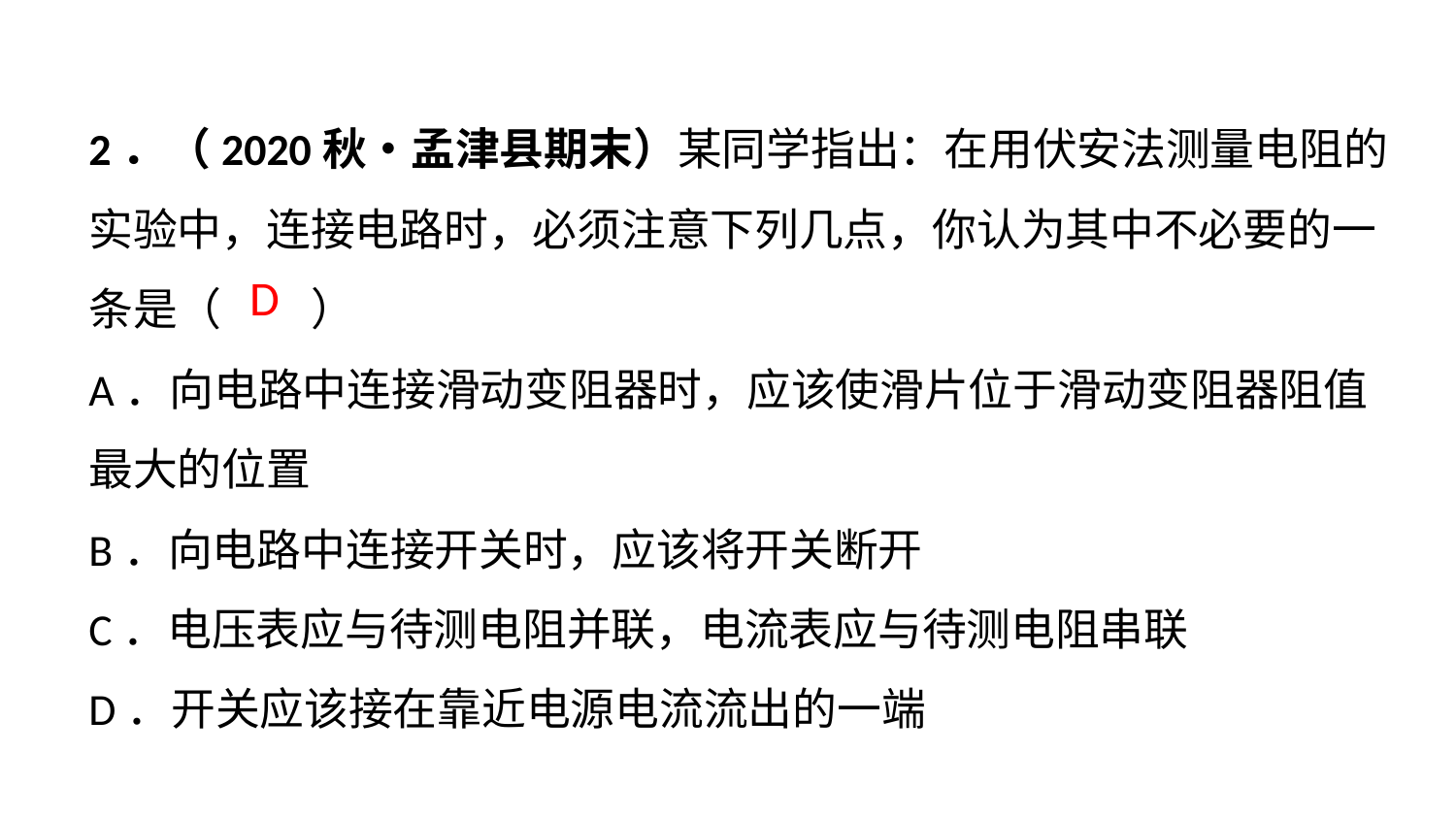

2．（2020秋•孟津县期末）某同学指出：在用伏安法测量电阻的实验中，连接电路时，必须注意下列几点，你认为其中不必要的一条是（　　）
A．向电路中连接滑动变阻器时，应该使滑片位于滑动变阻器阻值最大的位置
B．向电路中连接开关时，应该将开关断开
C．电压表应与待测电阻并联，电流表应与待测电阻串联
D．开关应该接在靠近电源电流流出的一端
D